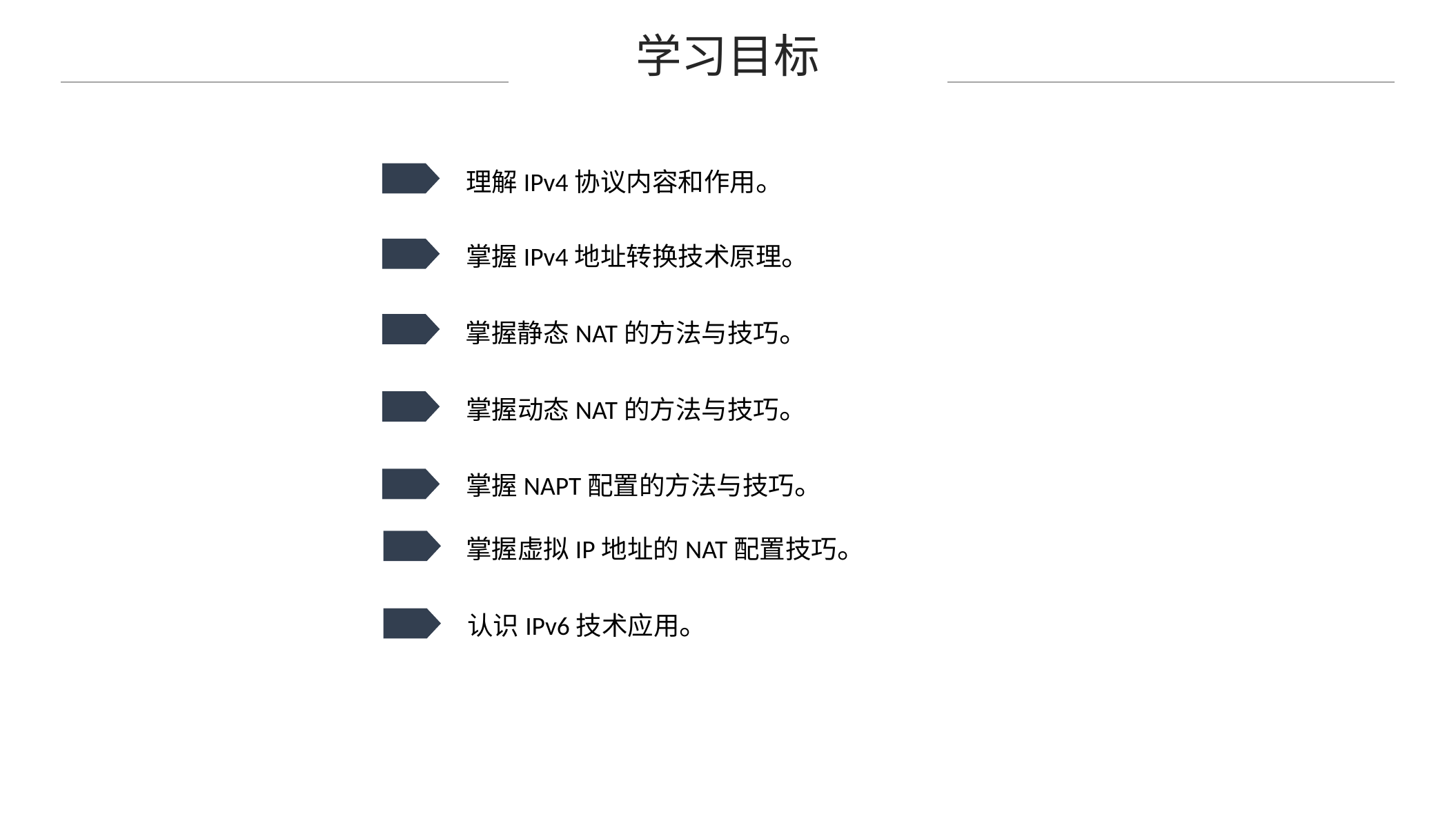

学习目标
理解IPv4协议内容和作用。

掌握IPv4地址转换技术原理。

掌握静态NAT的方法与技巧。

掌握动态NAT的方法与技巧。

掌握NAPT配置的方法与技巧。

掌握虚拟IP地址的NAT配置技巧。

认识IPv6技术应用。